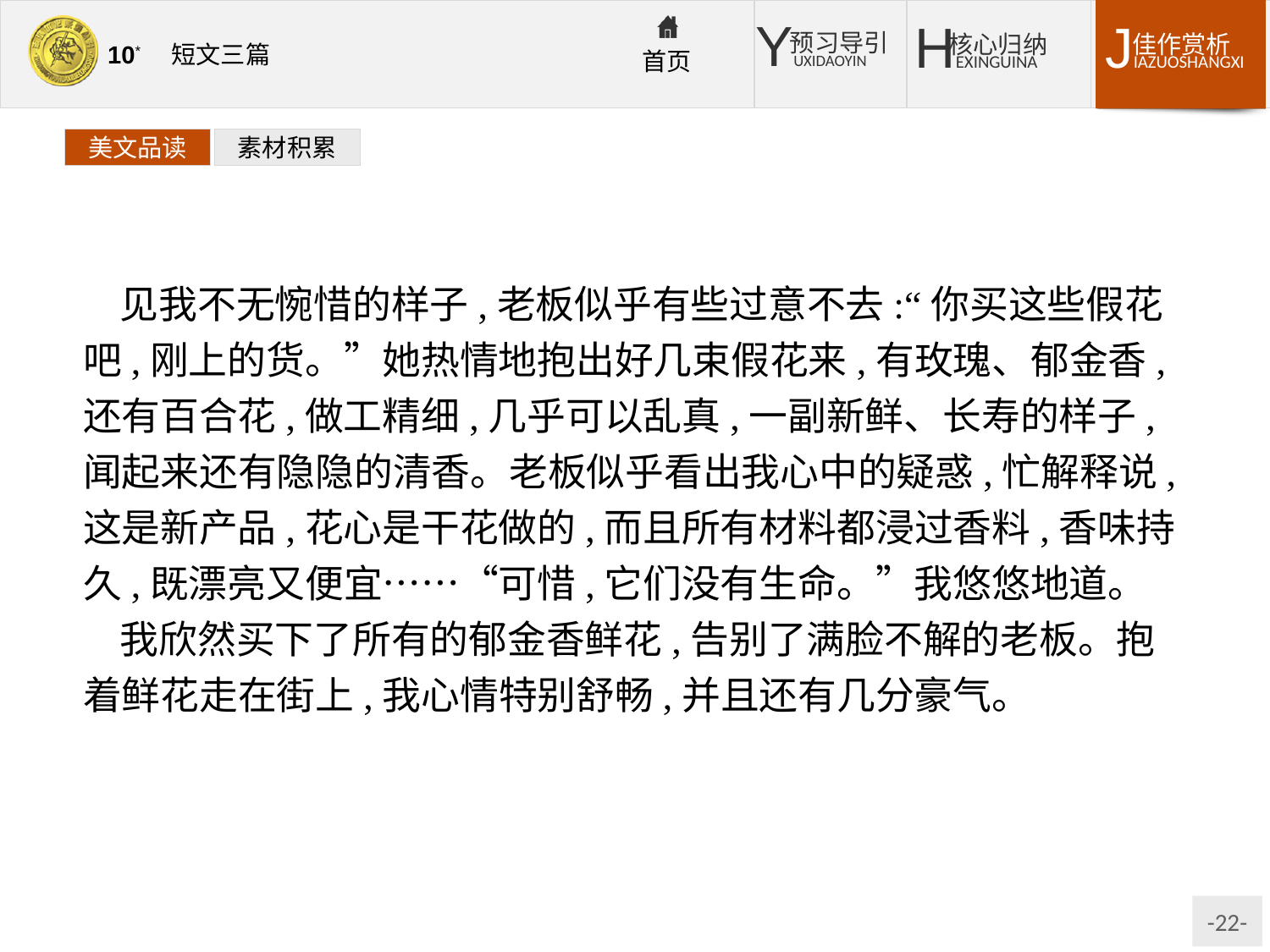

美文品读
素材积累
见我不无惋惜的样子,老板似乎有些过意不去:“你买这些假花吧,刚上的货。”她热情地抱出好几束假花来,有玫瑰、郁金香,还有百合花,做工精细,几乎可以乱真,一副新鲜、长寿的样子,闻起来还有隐隐的清香。老板似乎看出我心中的疑惑,忙解释说,这是新产品,花心是干花做的,而且所有材料都浸过香料,香味持久,既漂亮又便宜……“可惜,它们没有生命。”我悠悠地道。
我欣然买下了所有的郁金香鲜花,告别了满脸不解的老板。抱着鲜花走在街上,我心情特别舒畅,并且还有几分豪气。